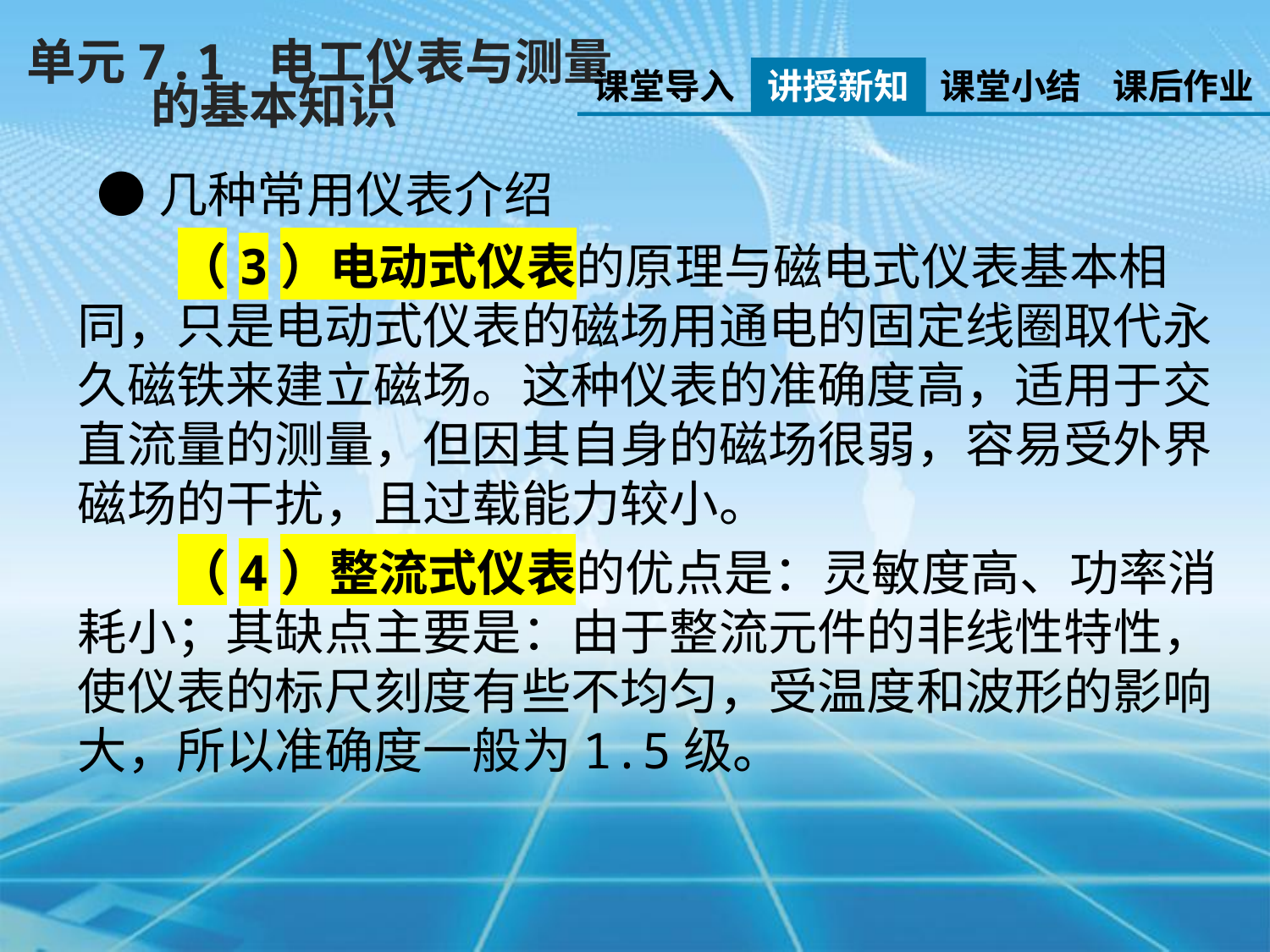

单元7.1 电工仪表与测量
          的基本知识
课堂导入
讲授新知
课堂小结
课后作业
●几种常用仪表介绍
（3）电动式仪表的原理与磁电式仪表基本相同，只是电动式仪表的磁场用通电的固定线圈取代永久磁铁来建立磁场。这种仪表的准确度高，适用于交直流量的测量，但因其自身的磁场很弱，容易受外界磁场的干扰，且过载能力较小。
（4）整流式仪表的优点是：灵敏度高、功率消耗小；其缺点主要是：由于整流元件的非线性特性，使仪表的标尺刻度有些不均匀，受温度和波形的影响大，所以准确度一般为1.5级。